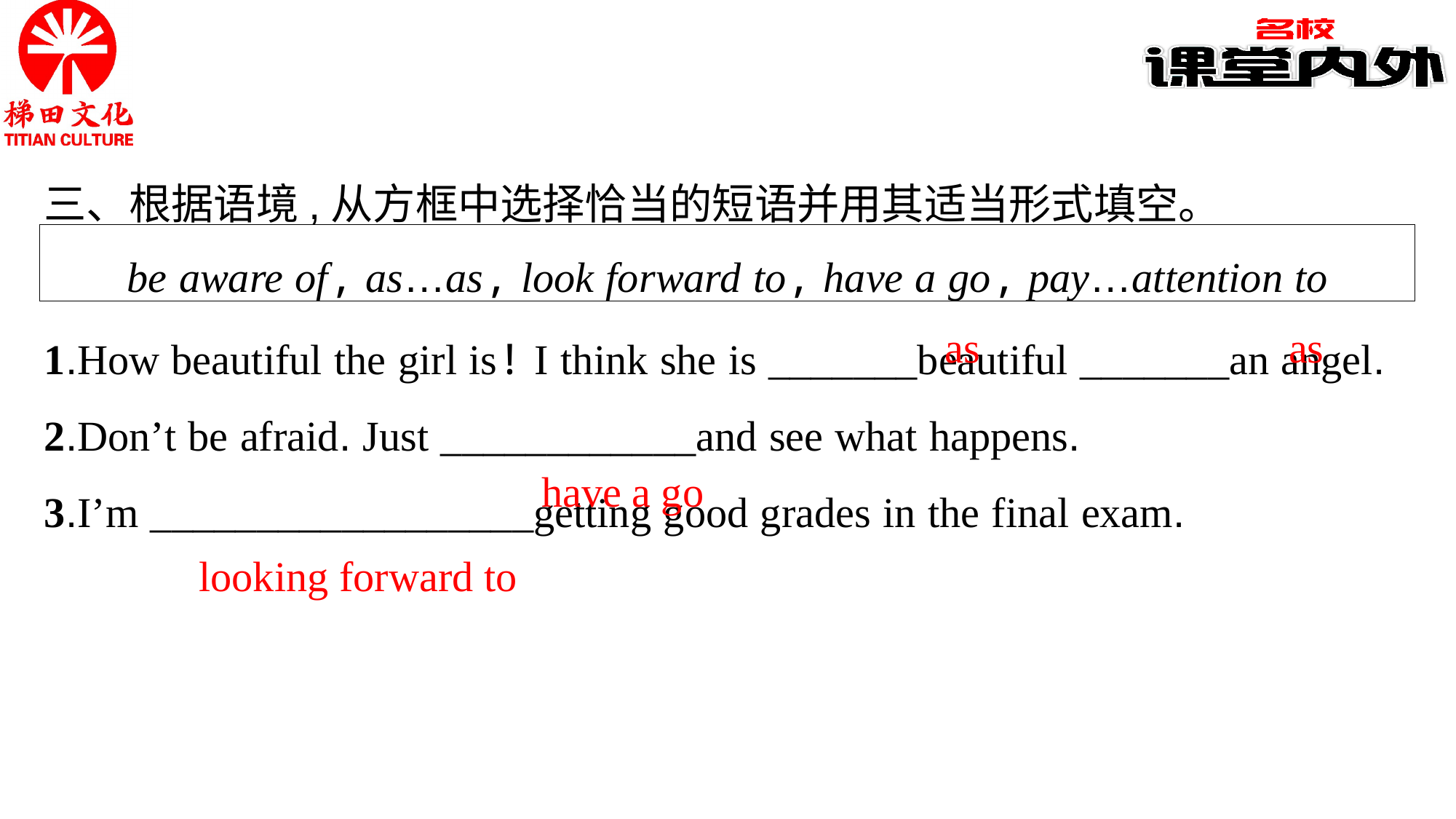

三、根据语境,从方框中选择恰当的短语并用其适当形式填空。
be aware of, as…as, look forward to, have a go, pay…attention to
1.How beautiful the girl is! I think she is _______beautiful _______an angel.
2.Don’t be afraid. Just ____________and see what happens.
3.I’m __________________getting good grades in the final exam.
as
as
have a go
looking forward to